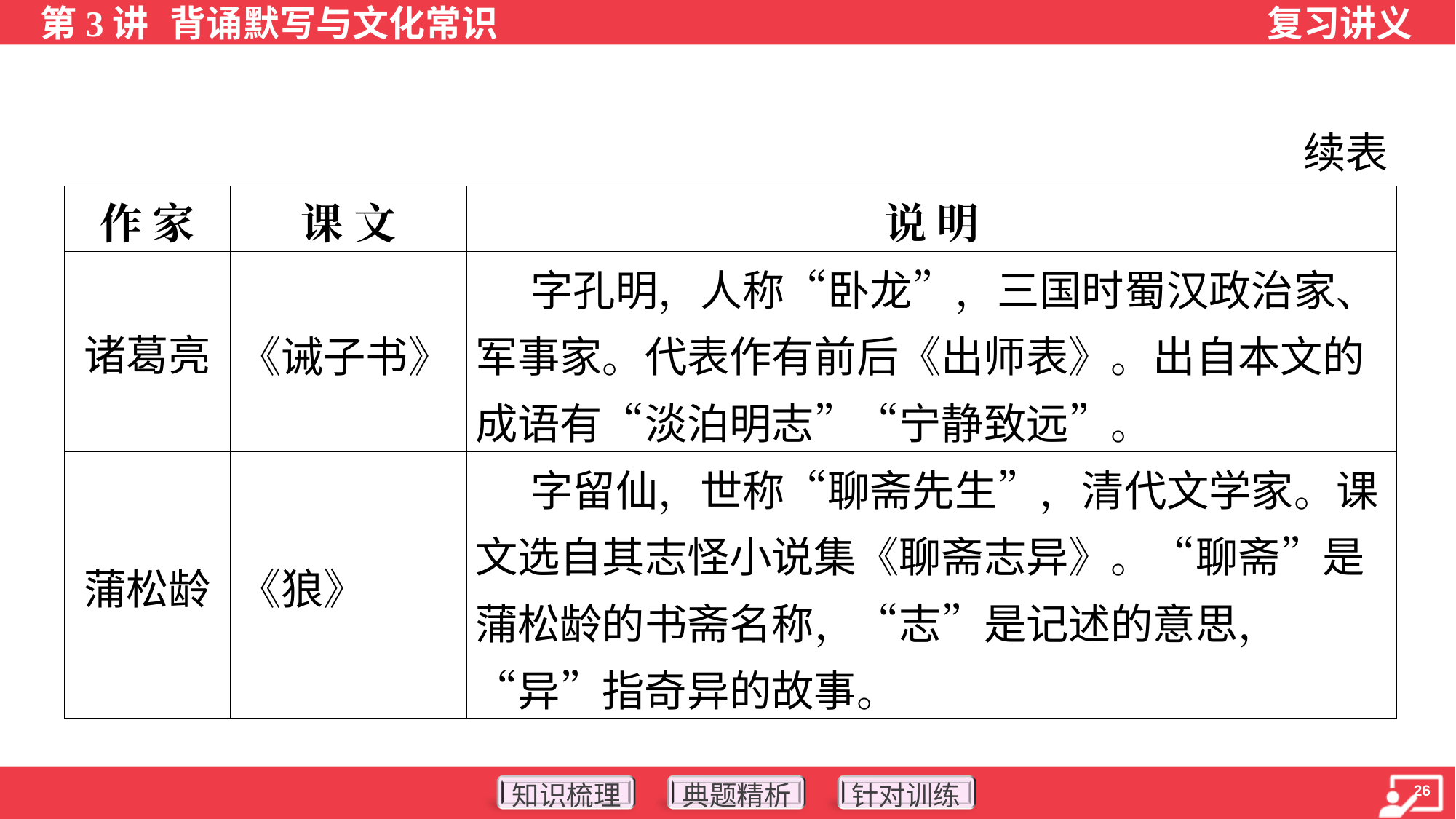

续表
| 作 家 | 课 文 | 说 明 |
| --- | --- | --- |
| 诸葛亮 | 《诫子书》 | 字孔明，人称“卧龙”，三国时蜀汉政治家、军事家。代表作有前后《出师表》。出自本文的成语有“淡泊明志”“宁静致远”。 |
| 蒲松龄 | 《狼》 | 字留仙，世称“聊斋先生”，清代文学家。课文选自其志怪小说集《聊斋志异》。“聊斋”是蒲松龄的书斋名称，“志”是记述的意思，“异”指奇异的故事。 |